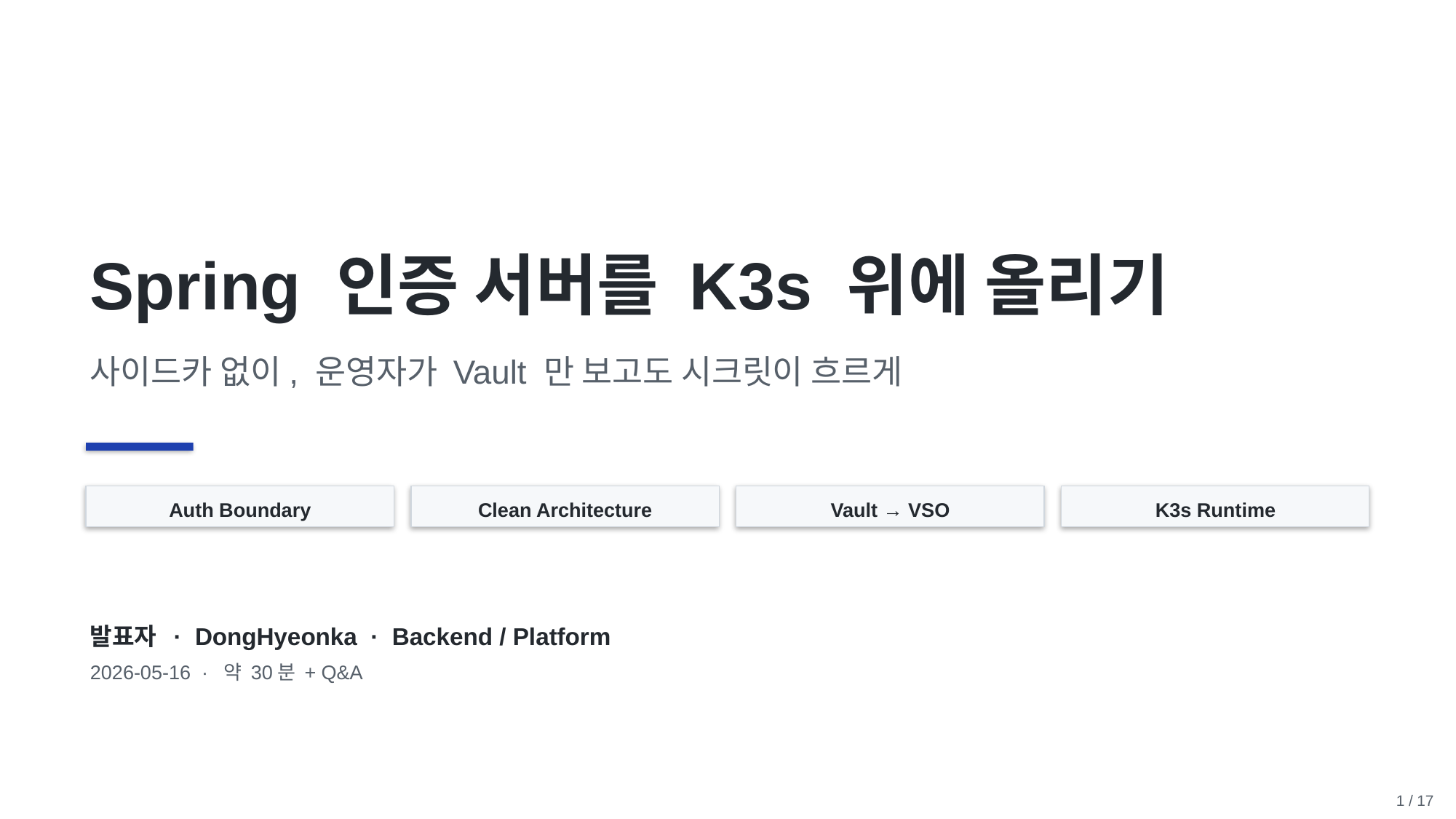

Spring 인증 서버를 K3s 위에 올리기
사이드카 없이, 운영자가 Vault 만 보고도 시크릿이 흐르게

Auth Boundary
Clean Architecture
Vault → VSO
K3s Runtime
발표자  ·  DongHyeonka  ·  Backend / Platform
2026-05-16  ·  약 30분 + Q&A
1 / 17